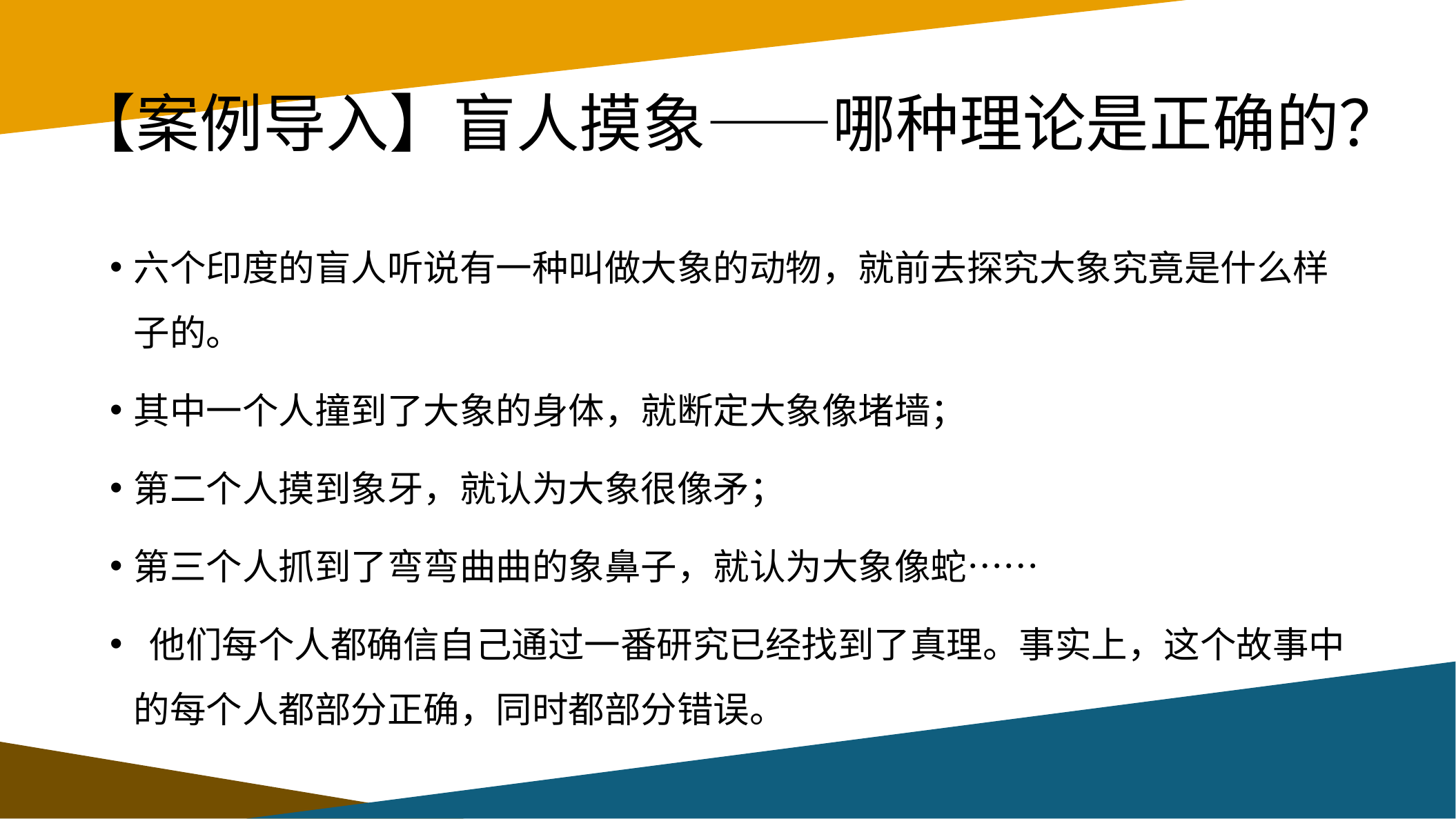

# 【案例导入】盲人摸象——哪种理论是正确的？
六个印度的盲人听说有一种叫做大象的动物，就前去探究大象究竟是什么样子的。
其中一个人撞到了大象的身体，就断定大象像堵墙；
第二个人摸到象牙，就认为大象很像矛；
第三个人抓到了弯弯曲曲的象鼻子，就认为大象像蛇……
 他们每个人都确信自己通过一番研究已经找到了真理。事实上，这个故事中的每个人都部分正确，同时都部分错误。